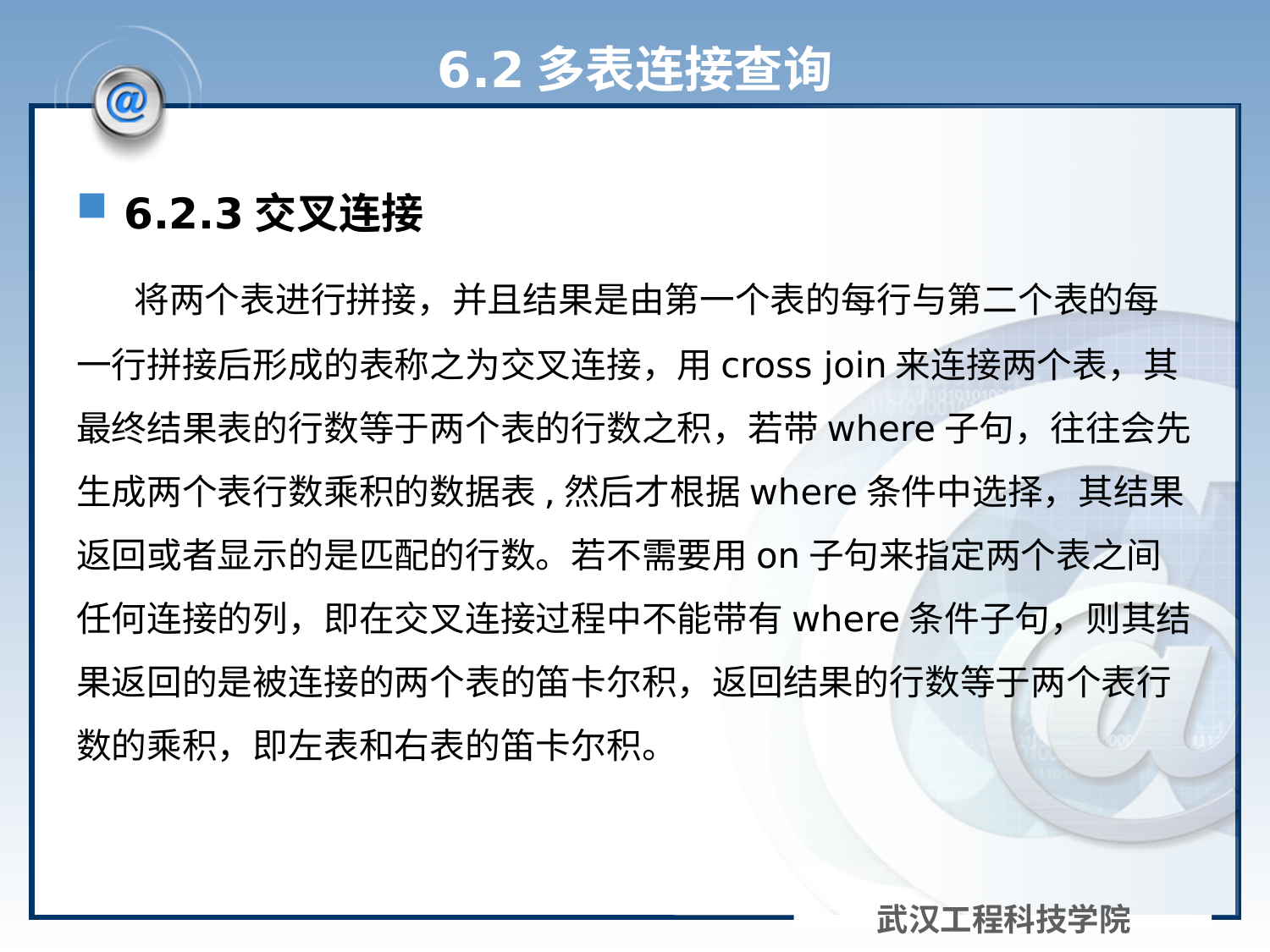

# 6.2多表连接查询
6.2.3交叉连接
     将两个表进行拼接，并且结果是由第一个表的每行与第二个表的每一行拼接后形成的表称之为交叉连接，用cross join来连接两个表，其最终结果表的行数等于两个表的行数之积，若带where子句，往往会先生成两个表行数乘积的数据表,然后才根据where条件中选择，其结果返回或者显示的是匹配的行数。若不需要用on子句来指定两个表之间任何连接的列，即在交叉连接过程中不能带有where条件子句，则其结果返回的是被连接的两个表的笛卡尔积，返回结果的行数等于两个表行数的乘积，即左表和右表的笛卡尔积。

武汉工程科技学院